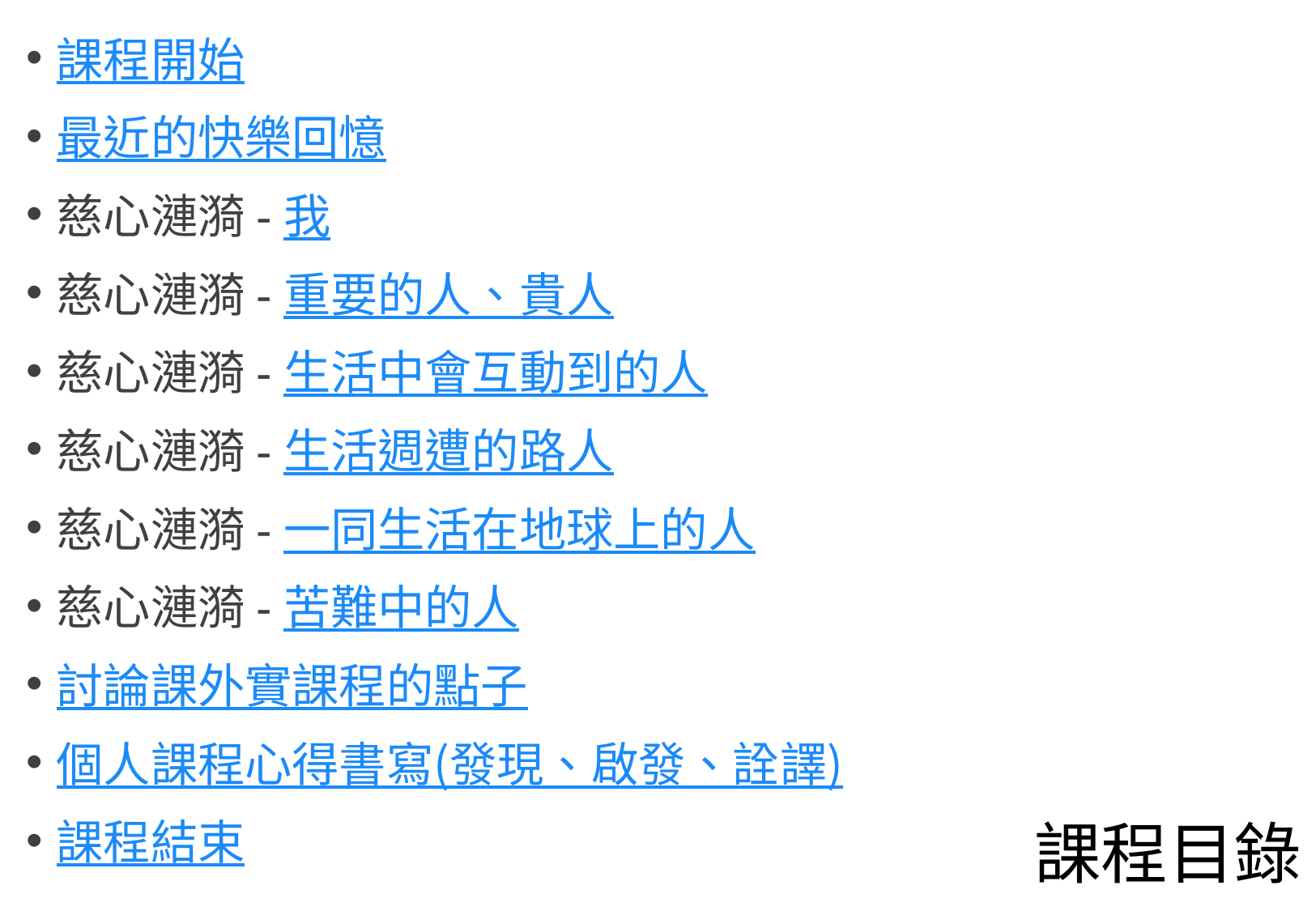

課程開始
最近的快樂回憶
慈心漣漪-我
慈心漣漪-重要的人、貴人
慈心漣漪-生活中會互動到的人
慈心漣漪-生活週遭的路人
慈心漣漪-一同生活在地球上的人
慈心漣漪-苦難中的人
討論課外實課程的點子
個人課程心得書寫(發現、啟發、詮譯)
課程結束
# 課程目錄